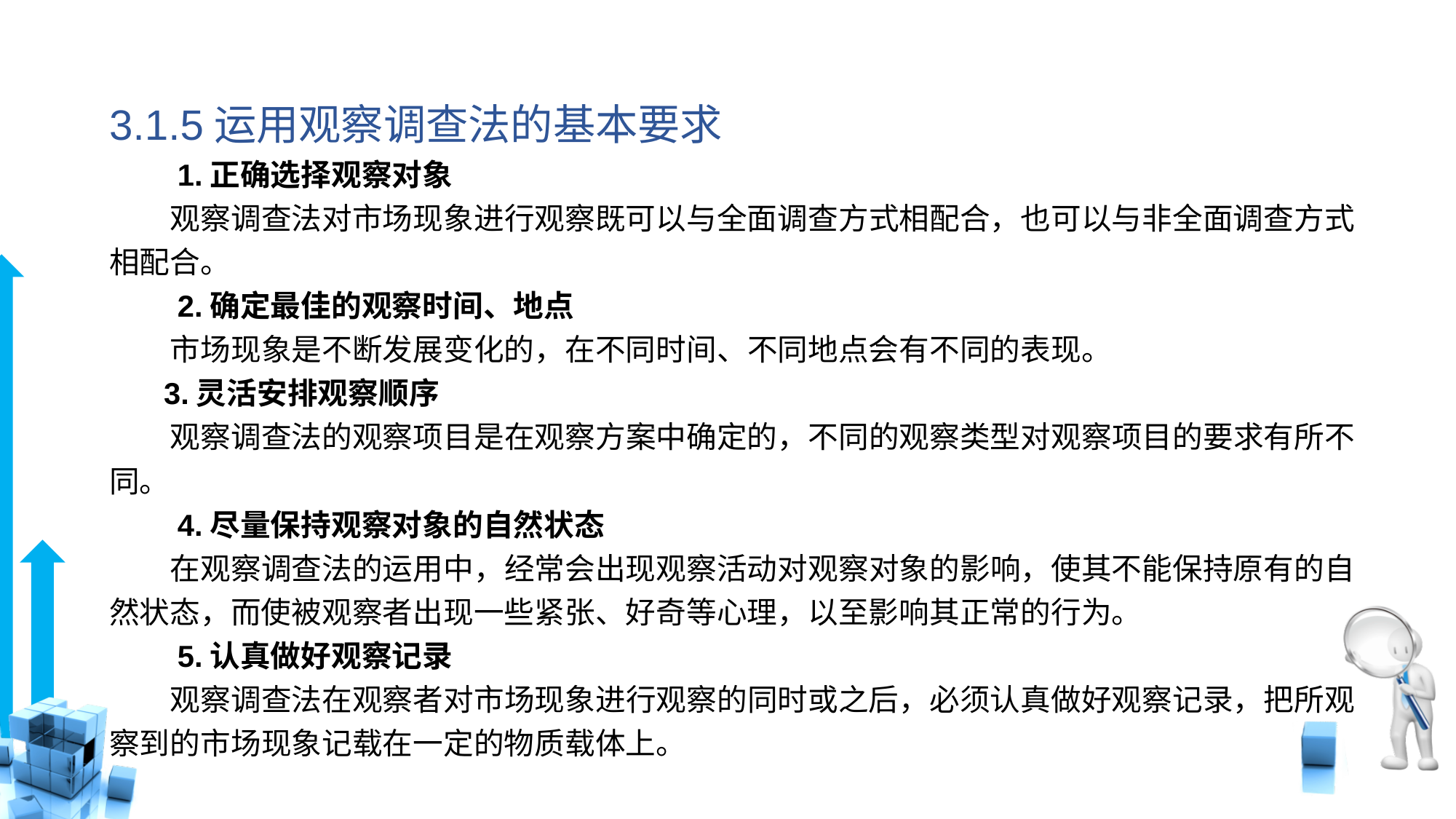

# 3.1.5运用观察调查法的基本要求
　　1.正确选择观察对象
　　观察调查法对市场现象进行观察既可以与全面调查方式相配合，也可以与非全面调查方式相配合。
　　2.确定最佳的观察时间、地点
　　市场现象是不断发展变化的，在不同时间、不同地点会有不同的表现。
       3.灵活安排观察顺序
　　观察调查法的观察项目是在观察方案中确定的，不同的观察类型对观察项目的要求有所不同。
　　4.尽量保持观察对象的自然状态
　　在观察调查法的运用中，经常会出现观察活动对观察对象的影响，使其不能保持原有的自然状态，而使被观察者出现一些紧张、好奇等心理，以至影响其正常的行为。
　　5.认真做好观察记录
　　观察调查法在观察者对市场现象进行观察的同时或之后，必须认真做好观察记录，把所观察到的市场现象记载在一定的物质载体上。